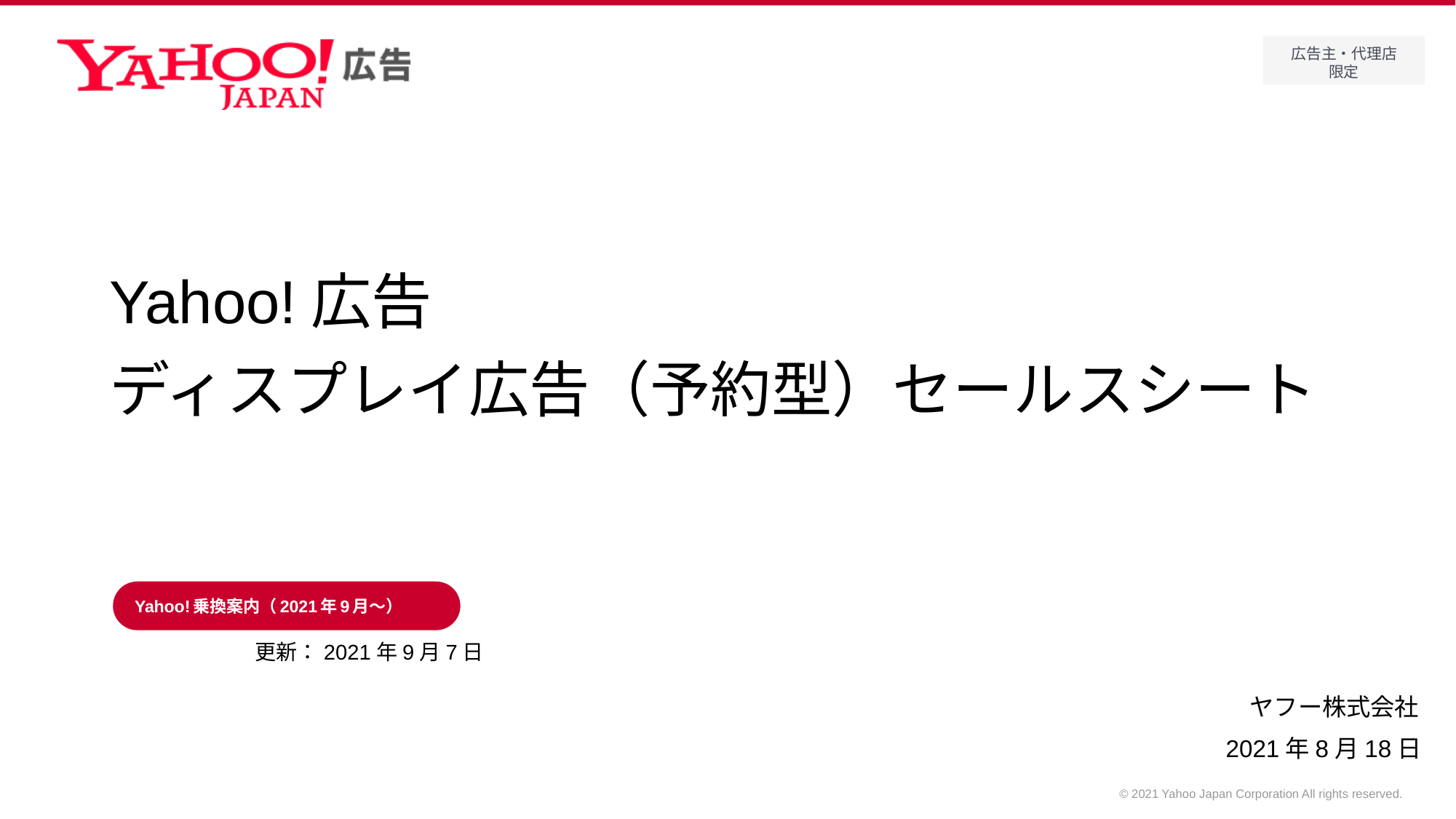

# Yahoo!広告 ディスプレイ広告（予約型）セールスシート
Yahoo!乗換案内（2021年9月～）
更新：2021年9月7日
2021年8月18日